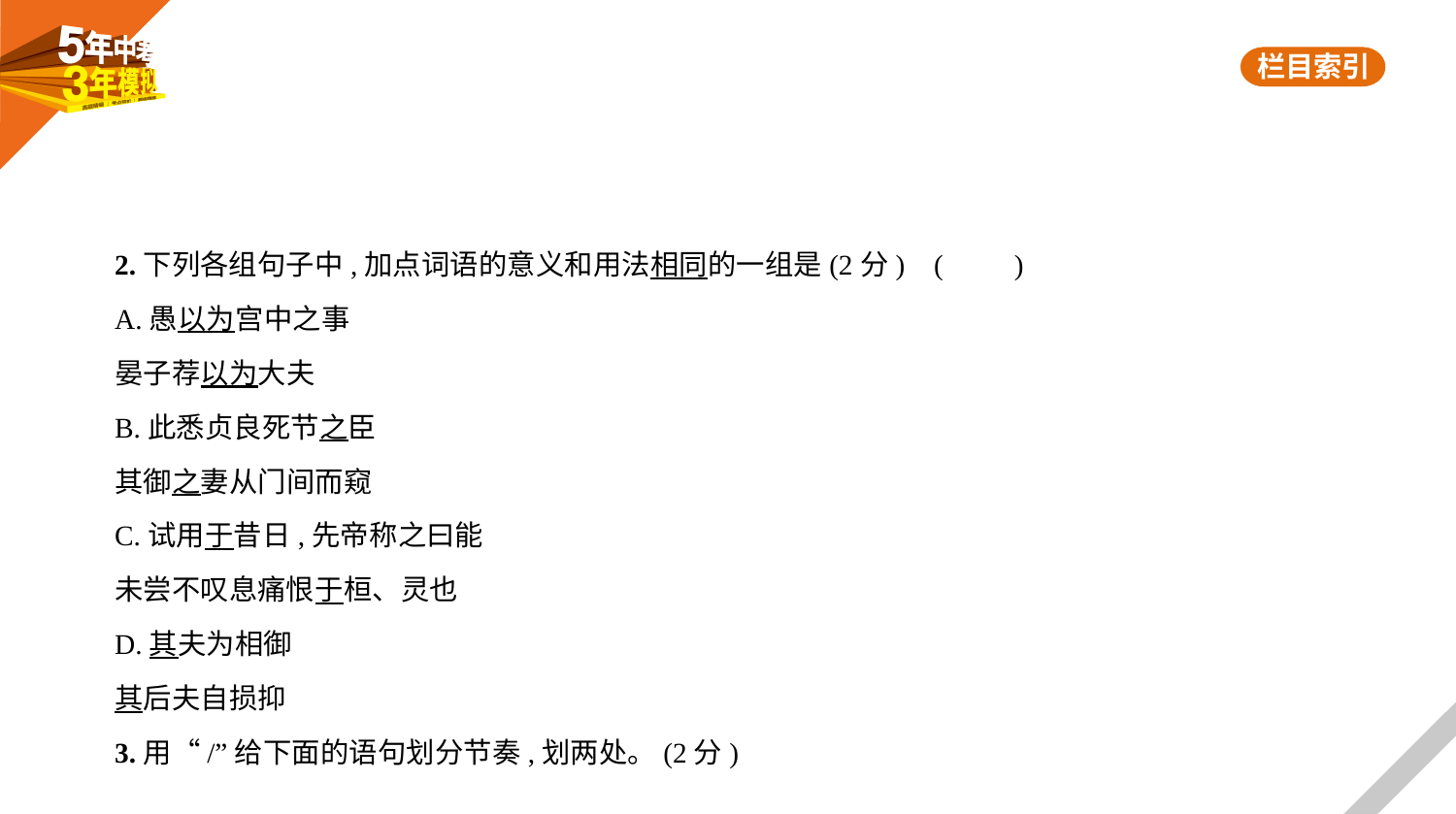

2.下列各组句子中,加点词语的意义和用法相同的一组是(2分) (　　)
A.愚以为宫中之事
晏子荐以为大夫
B.此悉贞良死节之臣
其御之妻从门间而窥
C.试用于昔日,先帝称之曰能
未尝不叹息痛恨于桓、灵也
D.其夫为相御
其后夫自损抑
3.用“/”给下面的语句划分节奏,划两处。(2分)